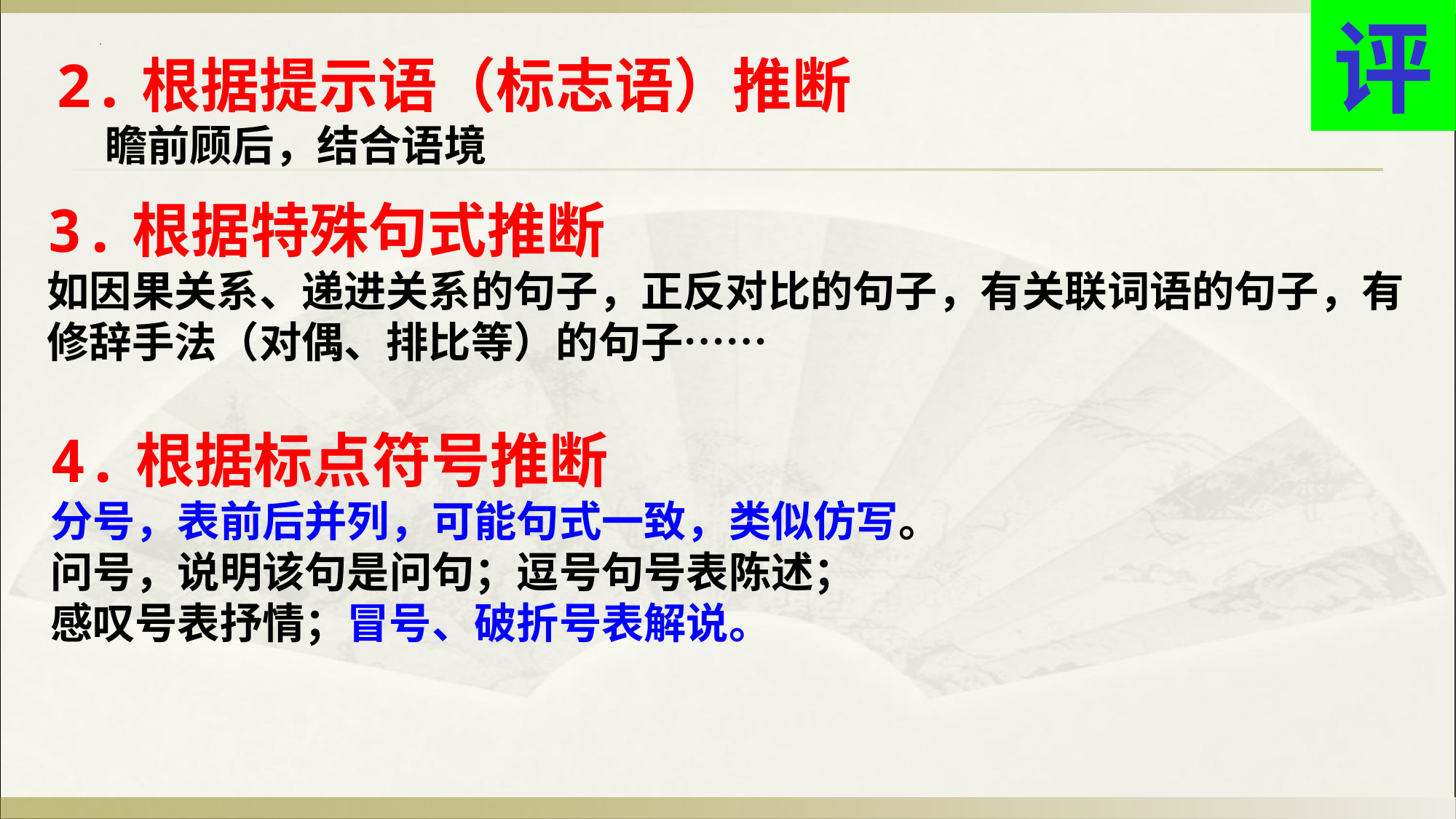

评

2.根据提示语（标志语）推断
    瞻前顾后，结合语境
3.根据特殊句式推断
如因果关系、递进关系的句子，正反对比的句子，有关联词语的句子，有修辞手法（对偶、排比等）的句子……
4.根据标点符号推断
分号，表前后并列，可能句式一致，类似仿写。
问号，说明该句是问句；逗号句号表陈述；
感叹号表抒情；冒号、破折号表解说。